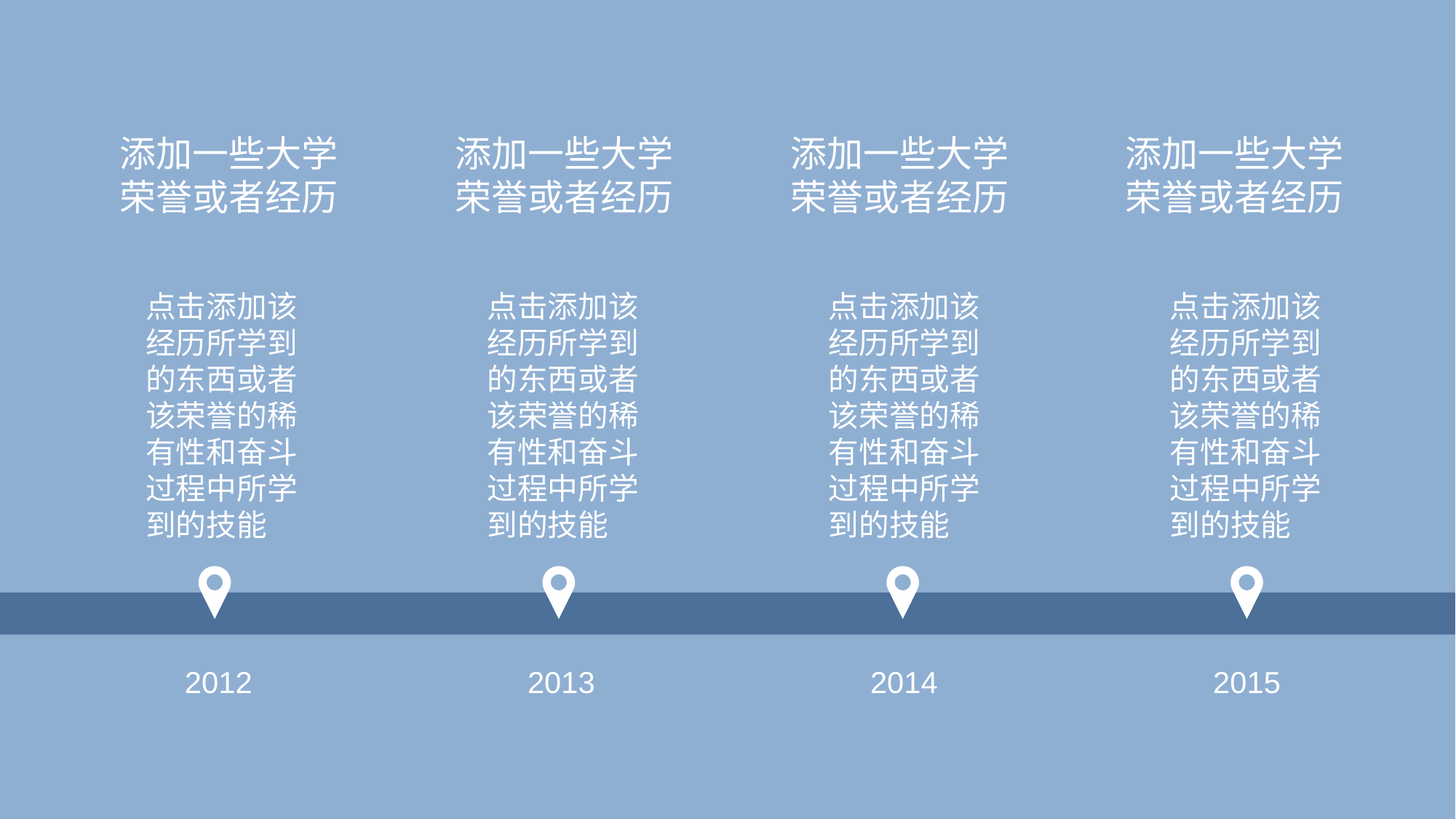

添加一些大学荣誉或者经历
添加一些大学荣誉或者经历
添加一些大学荣誉或者经历
添加一些大学荣誉或者经历
点击添加该经历所学到的东西或者该荣誉的稀有性和奋斗过程中所学到的技能
点击添加该经历所学到的东西或者该荣誉的稀有性和奋斗过程中所学到的技能
点击添加该经历所学到的东西或者该荣誉的稀有性和奋斗过程中所学到的技能
点击添加该经历所学到的东西或者该荣誉的稀有性和奋斗过程中所学到的技能

2012
2013
2014
2015